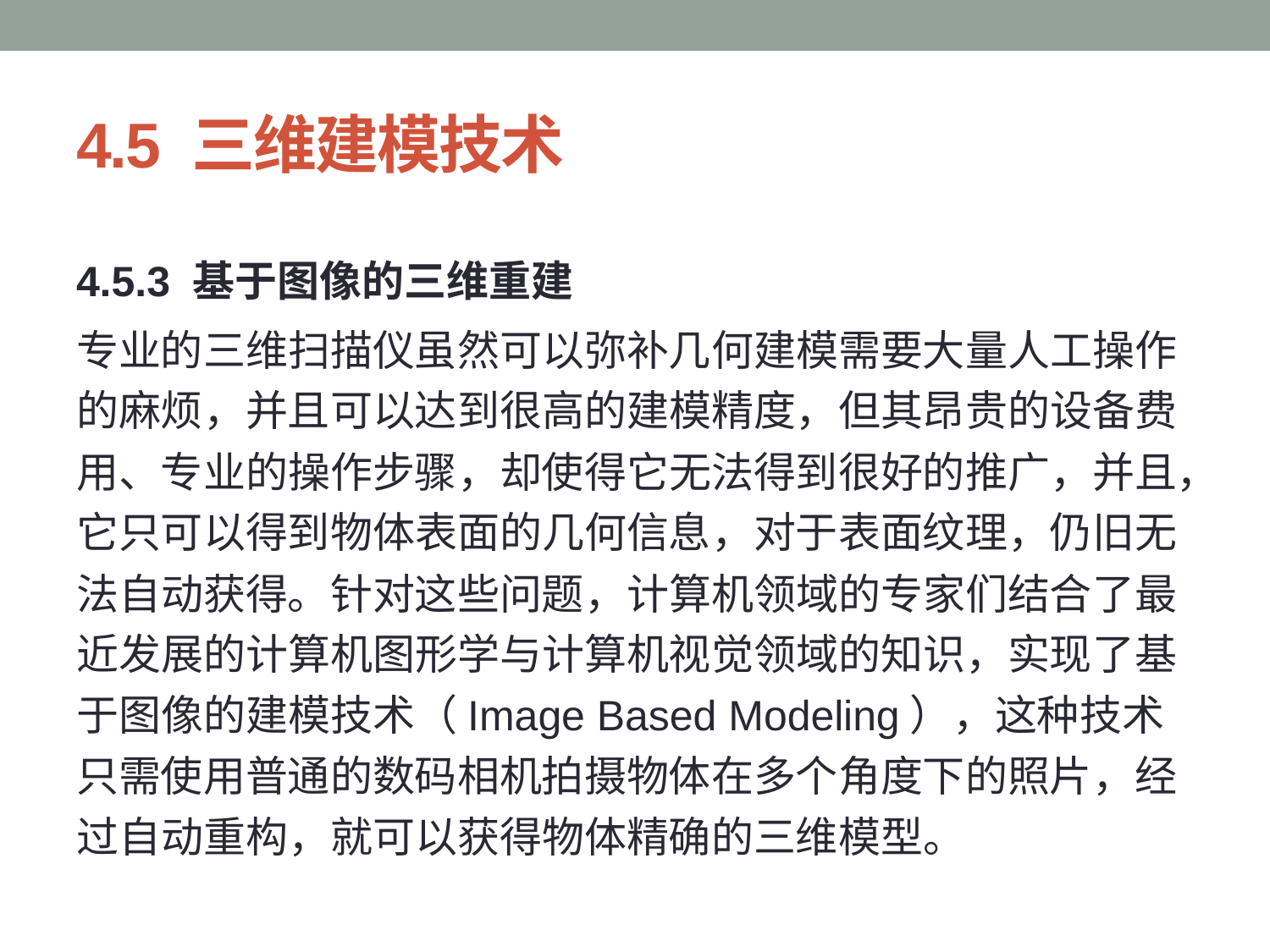

# 4.5 三维建模技术
4.5.3 基于图像的三维重建
专业的三维扫描仪虽然可以弥补几何建模需要大量人工操作的麻烦，并且可以达到很高的建模精度，但其昂贵的设备费用、专业的操作步骤，却使得它无法得到很好的推广，并且，它只可以得到物体表面的几何信息，对于表面纹理，仍旧无法自动获得。针对这些问题，计算机领域的专家们结合了最近发展的计算机图形学与计算机视觉领域的知识，实现了基于图像的建模技术（Image Based Modeling），这种技术只需使用普通的数码相机拍摄物体在多个角度下的照片，经过自动重构，就可以获得物体精确的三维模型。